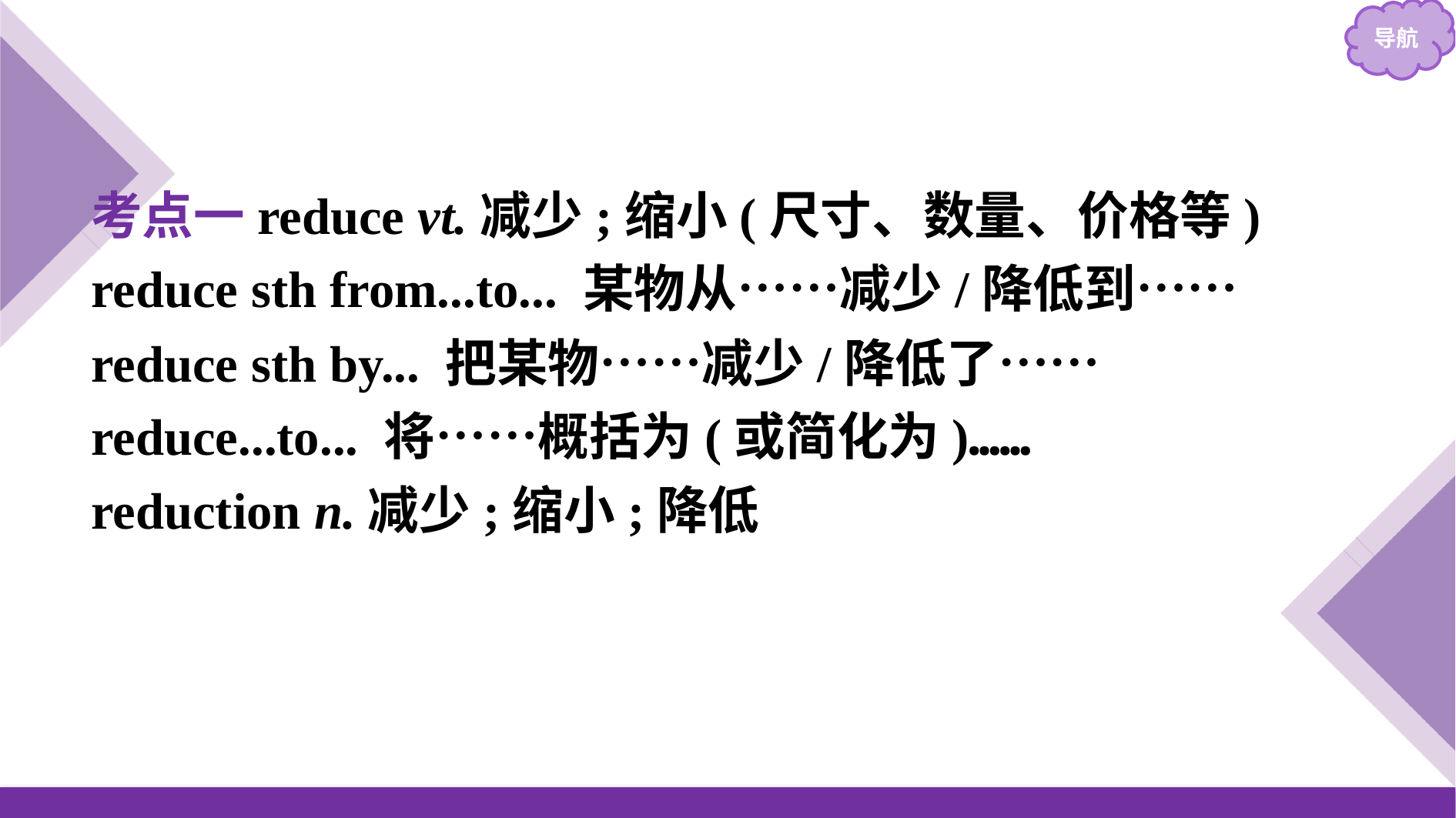

考点一reduce vt.减少;缩小(尺寸、数量、价格等)
reduce sth from...to... 某物从……减少/降低到……
reduce sth by... 把某物……减少/降低了……
reduce...to... 将……概括为(或简化为)……
reduction n.减少;缩小;降低